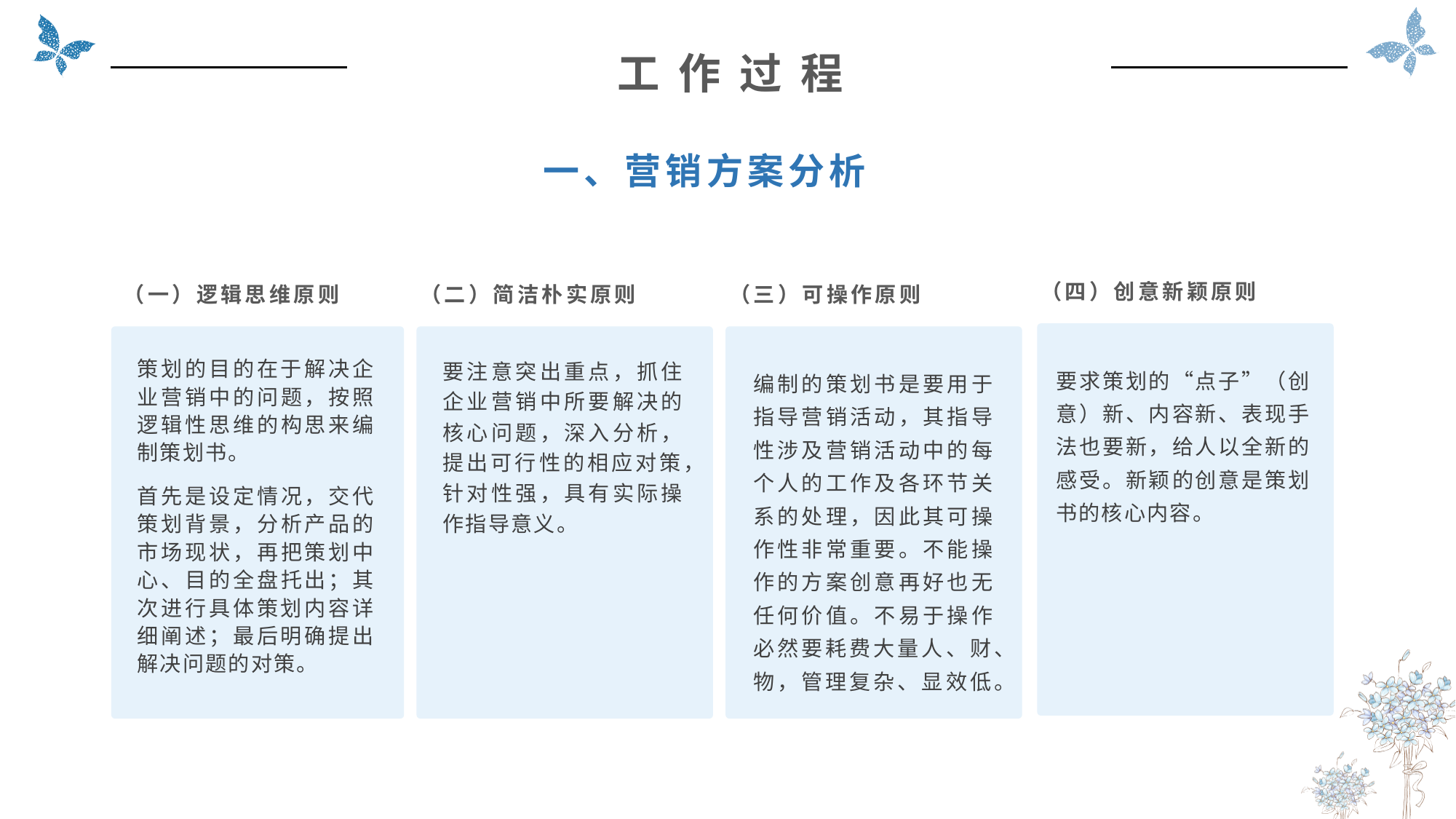

工 作 过 程
一、营销方案分析
（四）创意新颖原则
（三）可操作原则
（一）逻辑思维原则
（二）简洁朴实原则

策划的目的在于解决企业营销中的问题，按照逻辑性思维的构思来编制策划书。
首先是设定情况，交代策划背景，分析产品的市场现状，再把策划中心、目的全盘托出；其次进行具体策划内容详细阐述；最后明确提出解决问题的对策。
要注意突出重点，抓住企业营销中所要解决的核心问题，深入分析，提出可行性的相应对策，针对性强，具有实际操作指导意义。
要求策划的“点子”（创意）新、内容新、表现手法也要新，给人以全新的感受。新颖的创意是策划书的核心内容。
编制的策划书是要用于指导营销活动，其指导性涉及营销活动中的每个人的工作及各环节关系的处理，因此其可操作性非常重要。不能操作的方案创意再好也无任何价值。不易于操作必然要耗费大量人、财、物，管理复杂、显效低。